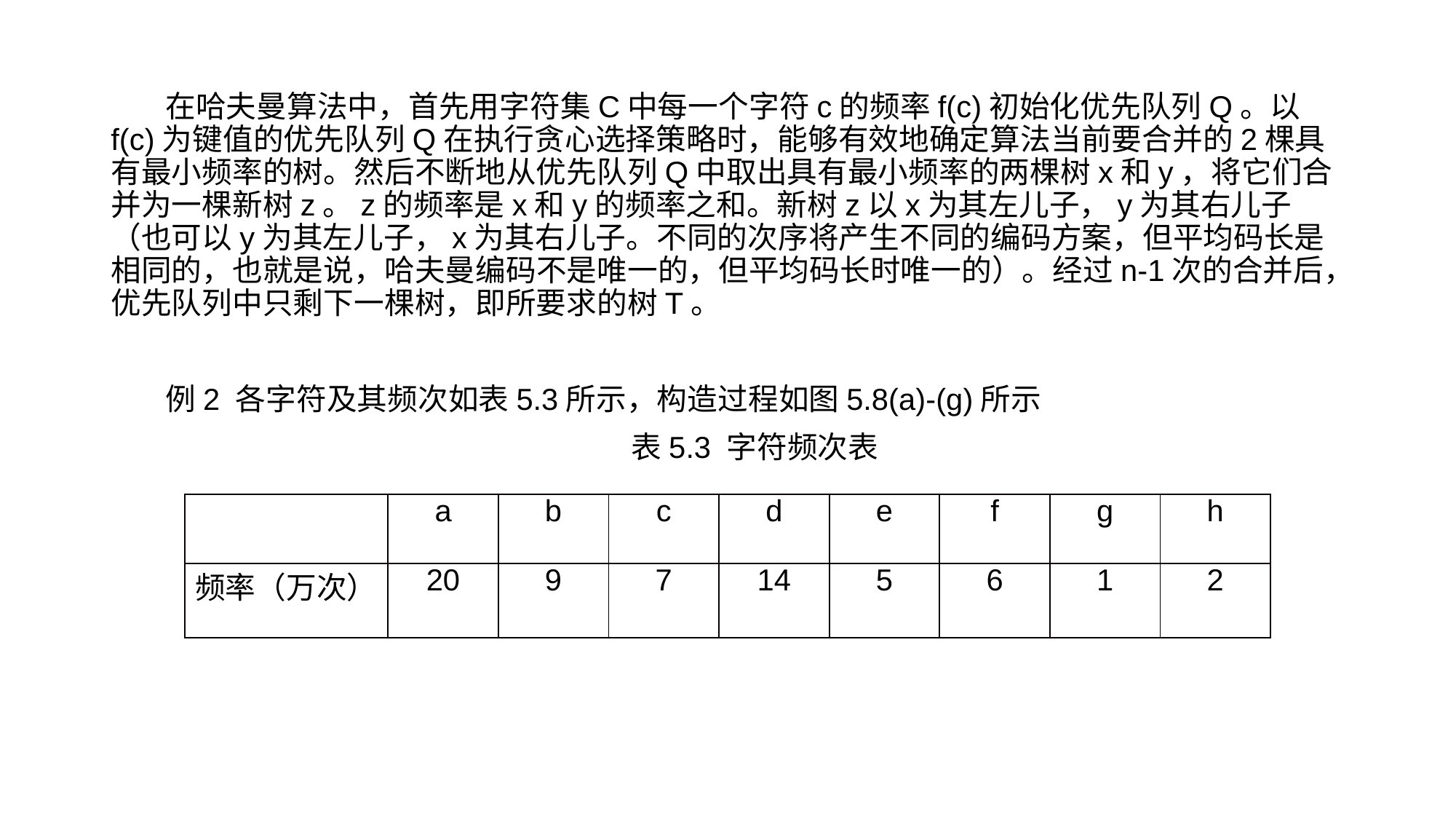

在哈夫曼算法中，首先用字符集C中每一个字符c的频率f(c)初始化优先队列Q。以f(c)为键值的优先队列Q在执行贪心选择策略时，能够有效地确定算法当前要合并的2棵具有最小频率的树。然后不断地从优先队列Q中取出具有最小频率的两棵树x和y，将它们合并为一棵新树z。z的频率是x和y的频率之和。新树z以x为其左儿子，y为其右儿子（也可以y为其左儿子，x为其右儿子。不同的次序将产生不同的编码方案，但平均码长是相同的，也就是说，哈夫曼编码不是唯一的，但平均码长时唯一的）。经过n-1次的合并后，优先队列中只剩下一棵树，即所要求的树T。

例2 各字符及其频次如表5.3所示，构造过程如图5.8(a)-(g)所示
表5.3 字符频次表

|  | a | b | c | d | e | f | g | h |
| --- | --- | --- | --- | --- | --- | --- | --- | --- |
| 频率（万次） | 20 | 9 | 7 | 14 | 5 | 6 | 1 | 2 |